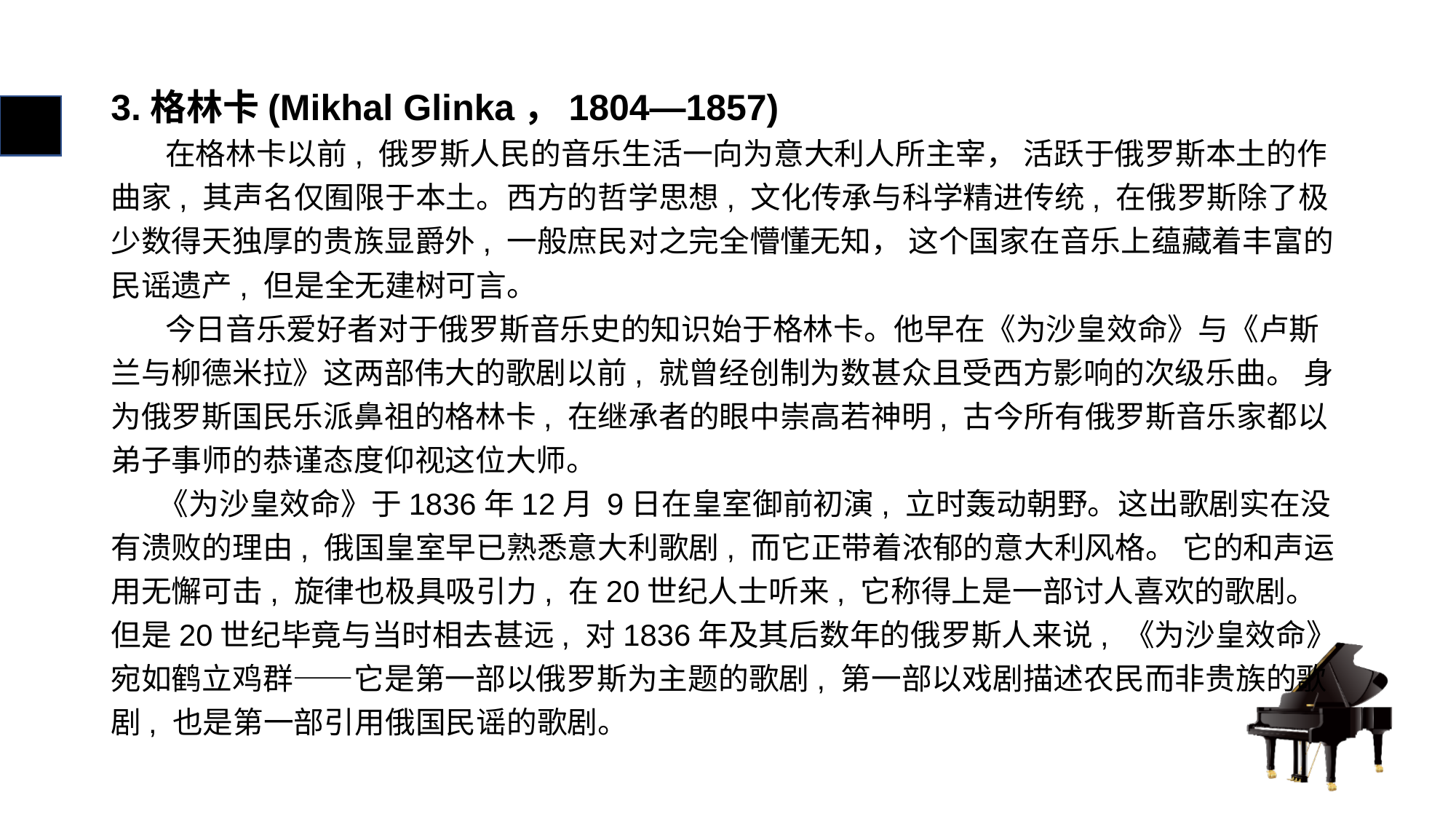

# 3.格林卡(Mikhal Glinka，1804—1857)
       在格林卡以前, 俄罗斯人民的音乐生活一向为意大利人所主宰， 活跃于俄罗斯本土的作曲家, 其声名仅囿限于本土。西方的哲学思想, 文化传承与科学精进传统, 在俄罗斯除了极少数得天独厚的贵族显爵外, 一般庶民对之完全懵懂无知， 这个国家在音乐上蕴藏着丰富的民谣遗产, 但是全无建树可言。
       今日音乐爱好者对于俄罗斯音乐史的知识始于格林卡。他早在《为沙皇效命》与《卢斯兰与柳德米拉》这两部伟大的歌剧以前, 就曾经创制为数甚众且受西方影响的次级乐曲。 身为俄罗斯国民乐派鼻祖的格林卡, 在继承者的眼中崇高若神明, 古今所有俄罗斯音乐家都以弟子事师的恭谨态度仰视这位大师。
      《为沙皇效命》于1836年12月 9日在皇室御前初演, 立时轰动朝野。这出歌剧实在没有溃败的理由, 俄国皇室早已熟悉意大利歌剧, 而它正带着浓郁的意大利风格。 它的和声运用无懈可击, 旋律也极具吸引力, 在20世纪人士听来, 它称得上是一部讨人喜欢的歌剧。但是20世纪毕竟与当时相去甚远, 对1836年及其后数年的俄罗斯人来说, 《为沙皇效命》宛如鹤立鸡群——它是第一部以俄罗斯为主题的歌剧, 第一部以戏剧描述农民而非贵族的歌剧, 也是第一部引用俄国民谣的歌剧。